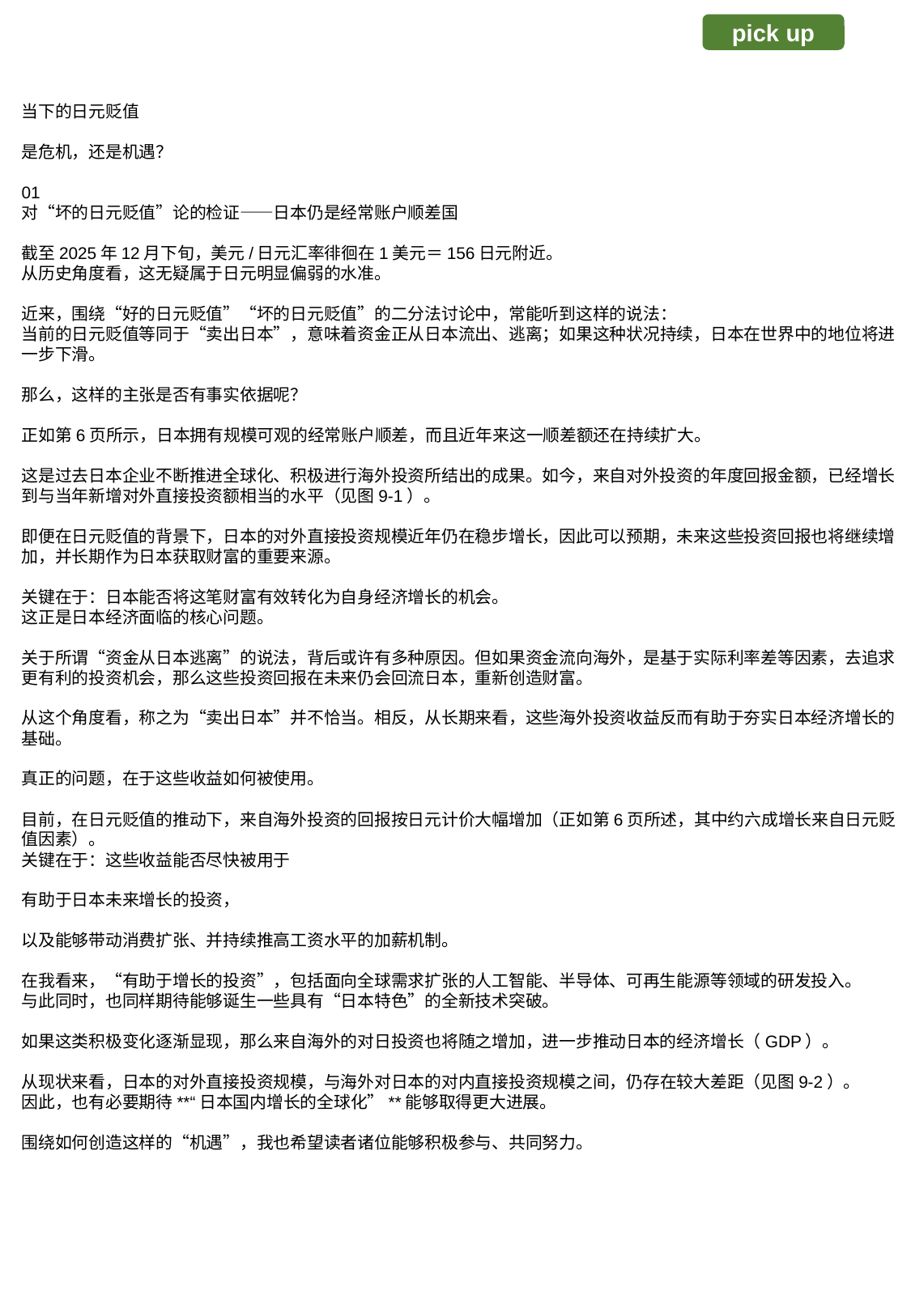

pick up
当下的日元贬值

是危机，还是机遇？

01
对“坏的日元贬值”论的检证——日本仍是经常账户顺差国

截至2025年12月下旬，美元/日元汇率徘徊在1美元＝156日元附近。
从历史角度看，这无疑属于日元明显偏弱的水准。

近来，围绕“好的日元贬值”“坏的日元贬值”的二分法讨论中，常能听到这样的说法：
当前的日元贬值等同于“卖出日本”，意味着资金正从日本流出、逃离；如果这种状况持续，日本在世界中的地位将进一步下滑。

那么，这样的主张是否有事实依据呢？

正如第6页所示，日本拥有规模可观的经常账户顺差，而且近年来这一顺差额还在持续扩大。

这是过去日本企业不断推进全球化、积极进行海外投资所结出的成果。如今，来自对外投资的年度回报金额，已经增长到与当年新增对外直接投资额相当的水平（见图9-1）。

即便在日元贬值的背景下，日本的对外直接投资规模近年仍在稳步增长，因此可以预期，未来这些投资回报也将继续增加，并长期作为日本获取财富的重要来源。

关键在于：日本能否将这笔财富有效转化为自身经济增长的机会。
这正是日本经济面临的核心问题。

关于所谓“资金从日本逃离”的说法，背后或许有多种原因。但如果资金流向海外，是基于实际利率差等因素，去追求更有利的投资机会，那么这些投资回报在未来仍会回流日本，重新创造财富。

从这个角度看，称之为“卖出日本”并不恰当。相反，从长期来看，这些海外投资收益反而有助于夯实日本经济增长的基础。

真正的问题，在于这些收益如何被使用。

目前，在日元贬值的推动下，来自海外投资的回报按日元计价大幅增加（正如第6页所述，其中约六成增长来自日元贬值因素）。
关键在于：这些收益能否尽快被用于

有助于日本未来增长的投资，

以及能够带动消费扩张、并持续推高工资水平的加薪机制。

在我看来，“有助于增长的投资”，包括面向全球需求扩张的人工智能、半导体、可再生能源等领域的研发投入。
与此同时，也同样期待能够诞生一些具有“日本特色”的全新技术突破。

如果这类积极变化逐渐显现，那么来自海外的对日投资也将随之增加，进一步推动日本的经济增长（GDP）。

从现状来看，日本的对外直接投资规模，与海外对日本的对内直接投资规模之间，仍存在较大差距（见图9-2）。
因此，也有必要期待**“日本国内增长的全球化”**能够取得更大进展。

围绕如何创造这样的“机遇”，我也希望读者诸位能够积极参与、共同努力。